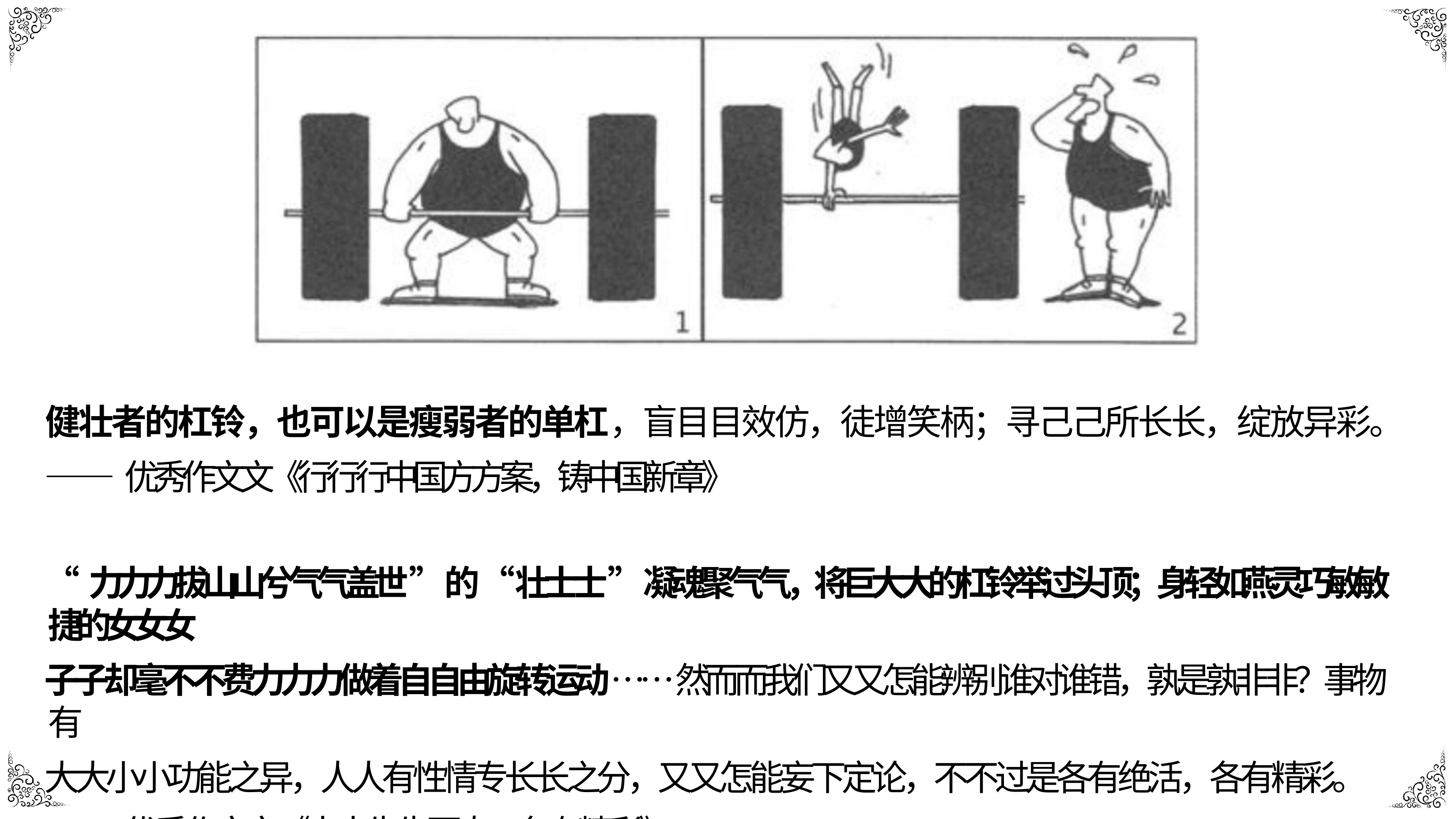

健壮者的杠铃，也可以是瘦弱者的单杠，盲⽬目效仿，徒增笑柄；寻⼰己所⻓长，绽放异彩。
——优秀作⽂文《⾏行行中国⽅方案，铸中国新章》

“⼒力力拔⼭山兮⽓气盖世”的“壮⼠士”凝魂聚⽓气，将巨⼤大的杠铃举过头顶；身轻如燕灵巧敏敏捷的⼥女女
⼦子却毫不不费⼒力力做着⾃自由旋转运动……然⽽而我们⼜又怎能辨别谁对谁错，孰是孰⾮非？事物有
⼤大⼩小功能之异，⼈人有性情专⻓长之分，⼜又怎能妄下定论，不不过是各有绝活，各有精彩。
——优秀作⽂文《⼈人⽣生百态，各有精彩》